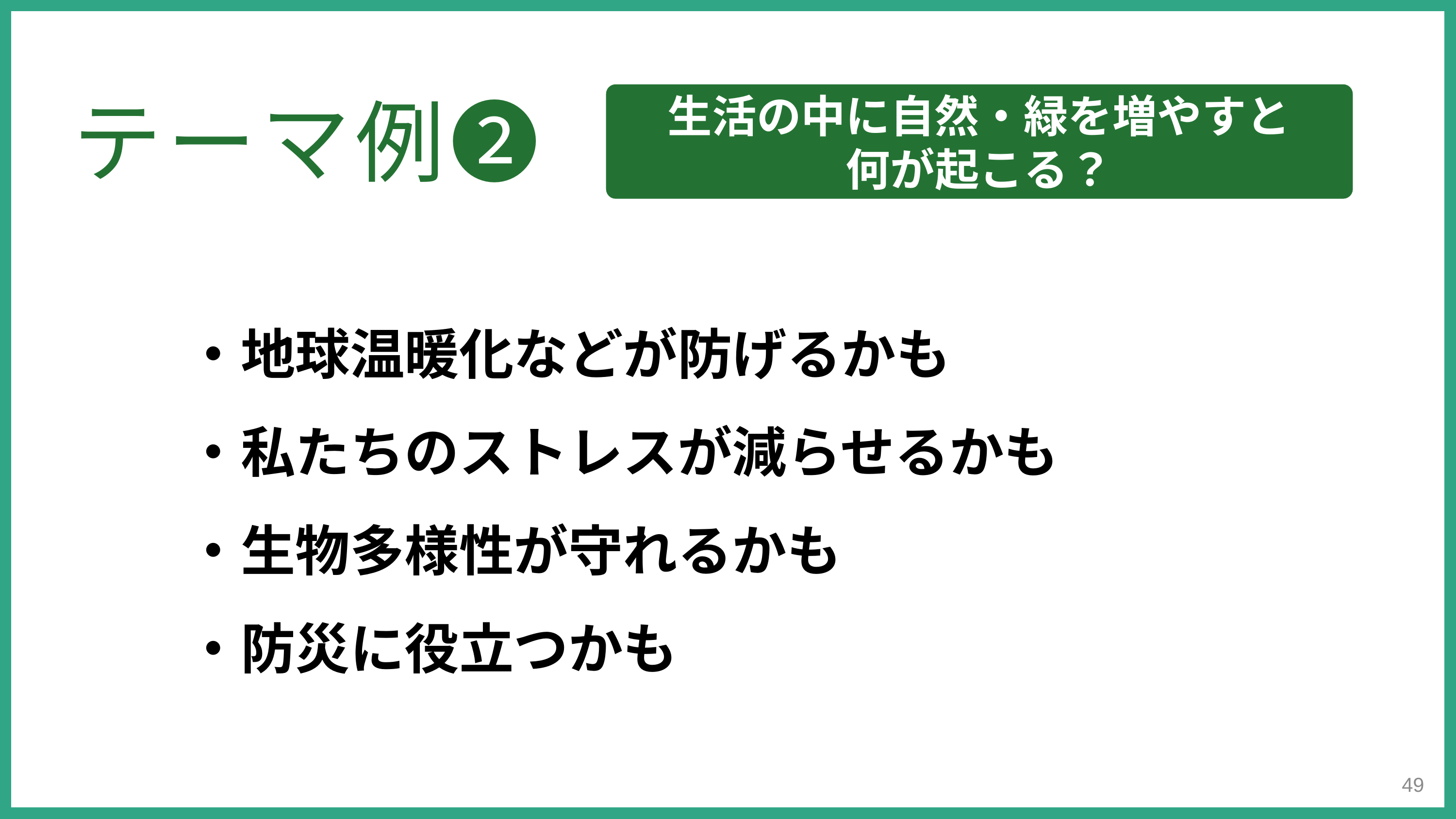

生活の中に自然・緑を増やすと
何が起こる？
テーマ例❷
・地球温暖化などが防げるかも
・私たちのストレスが減らせるかも
・生物多様性が守れるかも
・防災に役立つかも
49